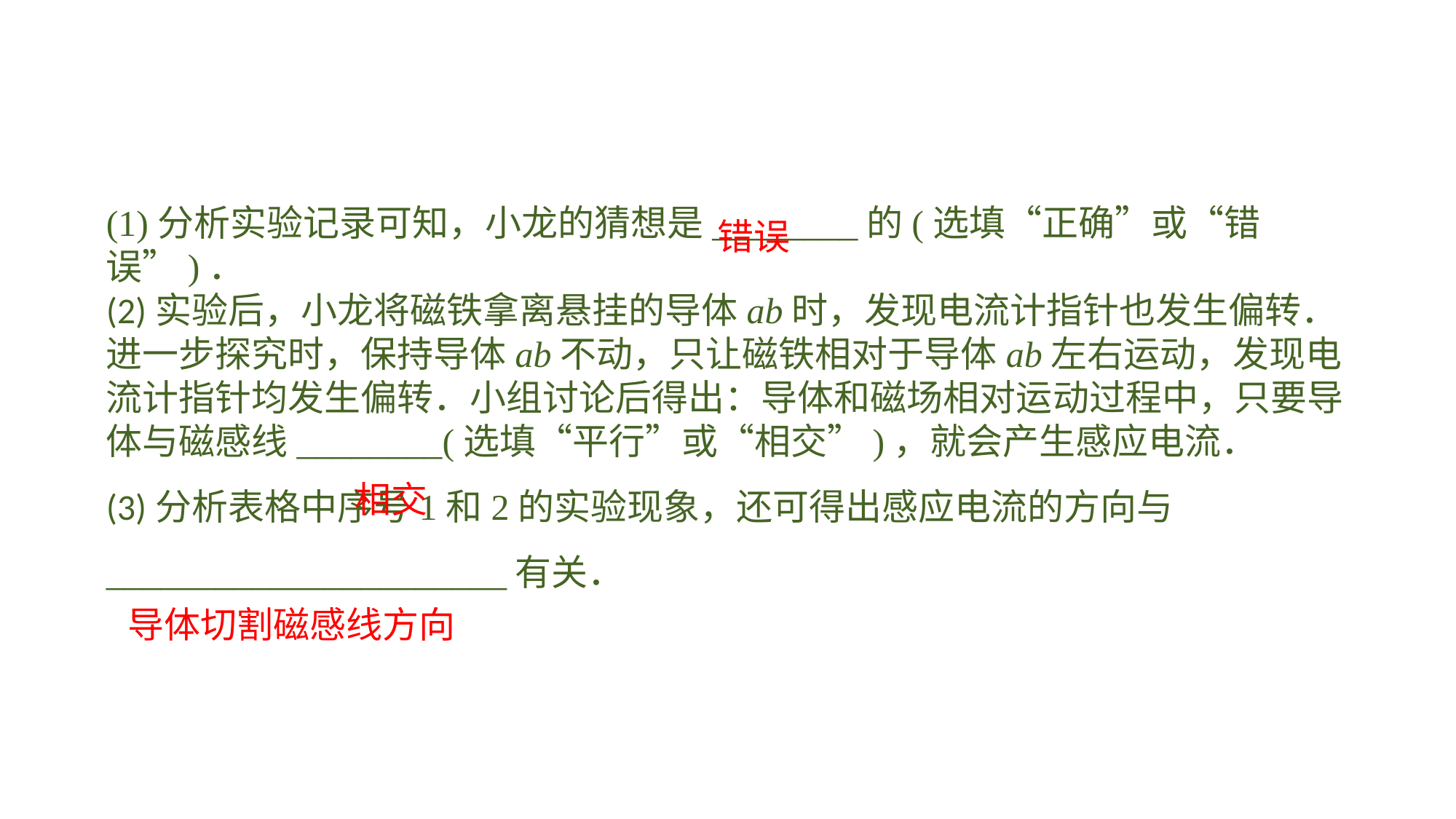

(1)分析实验记录可知，小龙的猜想是________的(选填“正确”或“错误”)．(2)实验后，小龙将磁铁拿离悬挂的导体ab时，发现电流计指针也发生偏转．进一步探究时，保持导体ab不动，只让磁铁相对于导体ab左右运动，发现电流计指针均发生偏转．小组讨论后得出：导体和磁场相对运动过程中，只要导体与磁感线________(选填“平行”或“相交”)，就会产生感应电流．(3)分析表格中序号1和2的实验现象，还可得出感应电流的方向与______________________有关．
错误
相交
导体切割磁感线方向